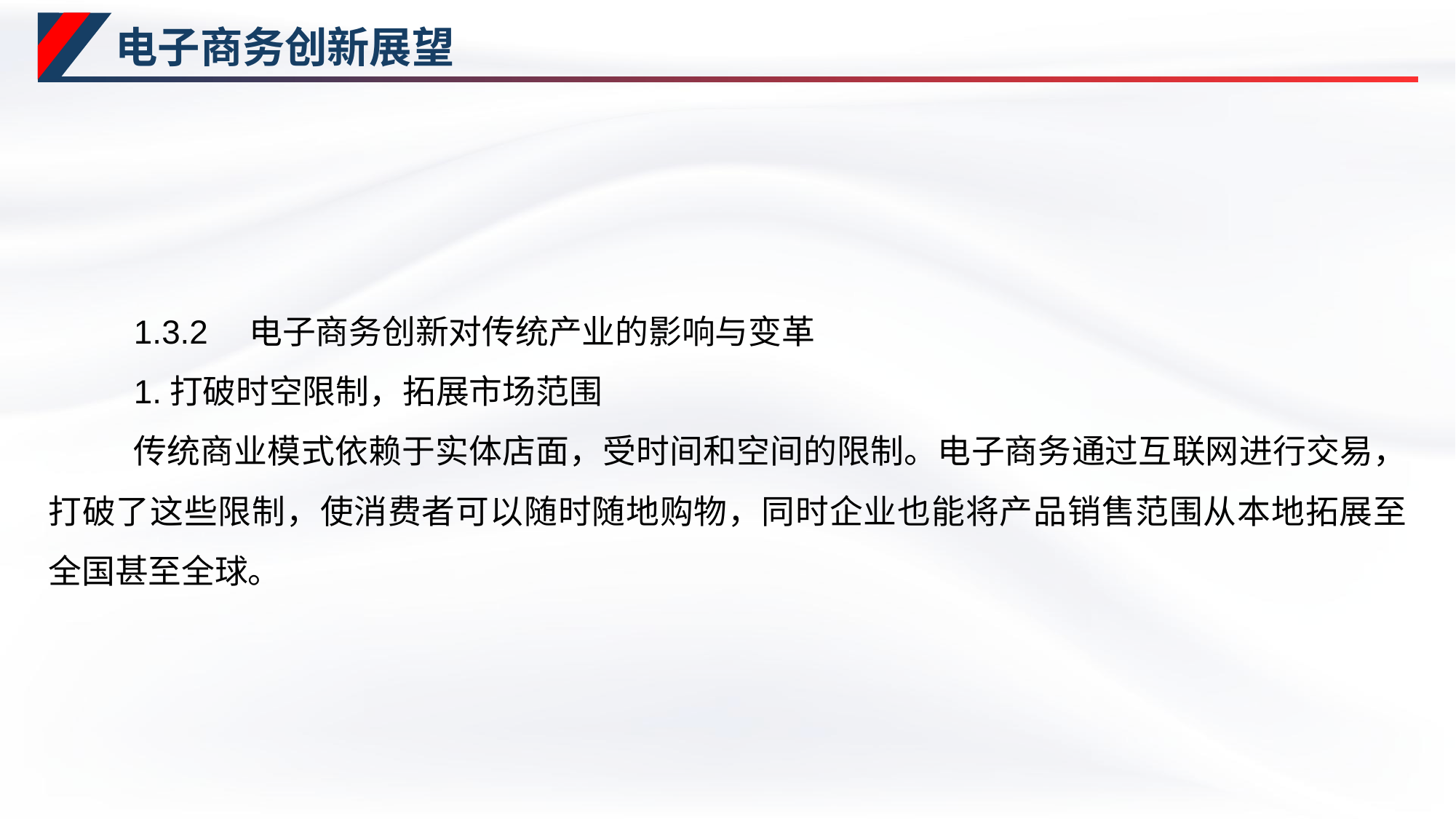

# 电子商务创新展望
1.3.2　电子商务创新对传统产业的影响与变革
1.打破时空限制，拓展市场范围
传统商业模式依赖于实体店面，受时间和空间的限制。电子商务通过互联网进行交易，打破了这些限制，使消费者可以随时随地购物，同时企业也能将产品销售范围从本地拓展至全国甚至全球。